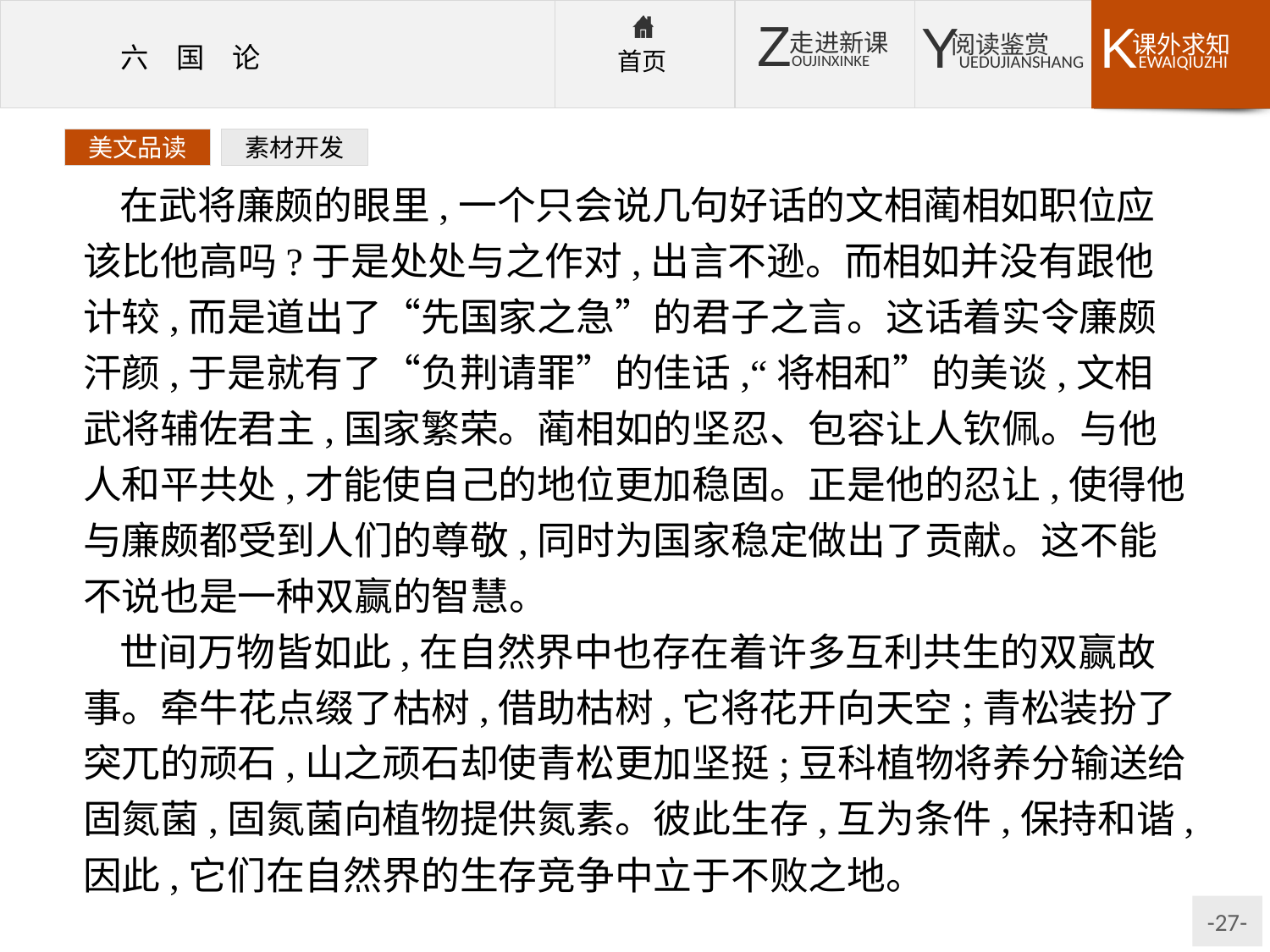

美文品读
素材开发
在武将廉颇的眼里,一个只会说几句好话的文相蔺相如职位应该比他高吗?于是处处与之作对,出言不逊。而相如并没有跟他计较,而是道出了“先国家之急”的君子之言。这话着实令廉颇汗颜,于是就有了“负荆请罪”的佳话,“将相和”的美谈,文相武将辅佐君主,国家繁荣。蔺相如的坚忍、包容让人钦佩。与他人和平共处,才能使自己的地位更加稳固。正是他的忍让,使得他与廉颇都受到人们的尊敬,同时为国家稳定做出了贡献。这不能不说也是一种双赢的智慧。
世间万物皆如此,在自然界中也存在着许多互利共生的双赢故事。牵牛花点缀了枯树,借助枯树,它将花开向天空;青松装扮了突兀的顽石,山之顽石却使青松更加坚挺;豆科植物将养分输送给固氮菌,固氮菌向植物提供氮素。彼此生存,互为条件,保持和谐,因此,它们在自然界的生存竞争中立于不败之地。